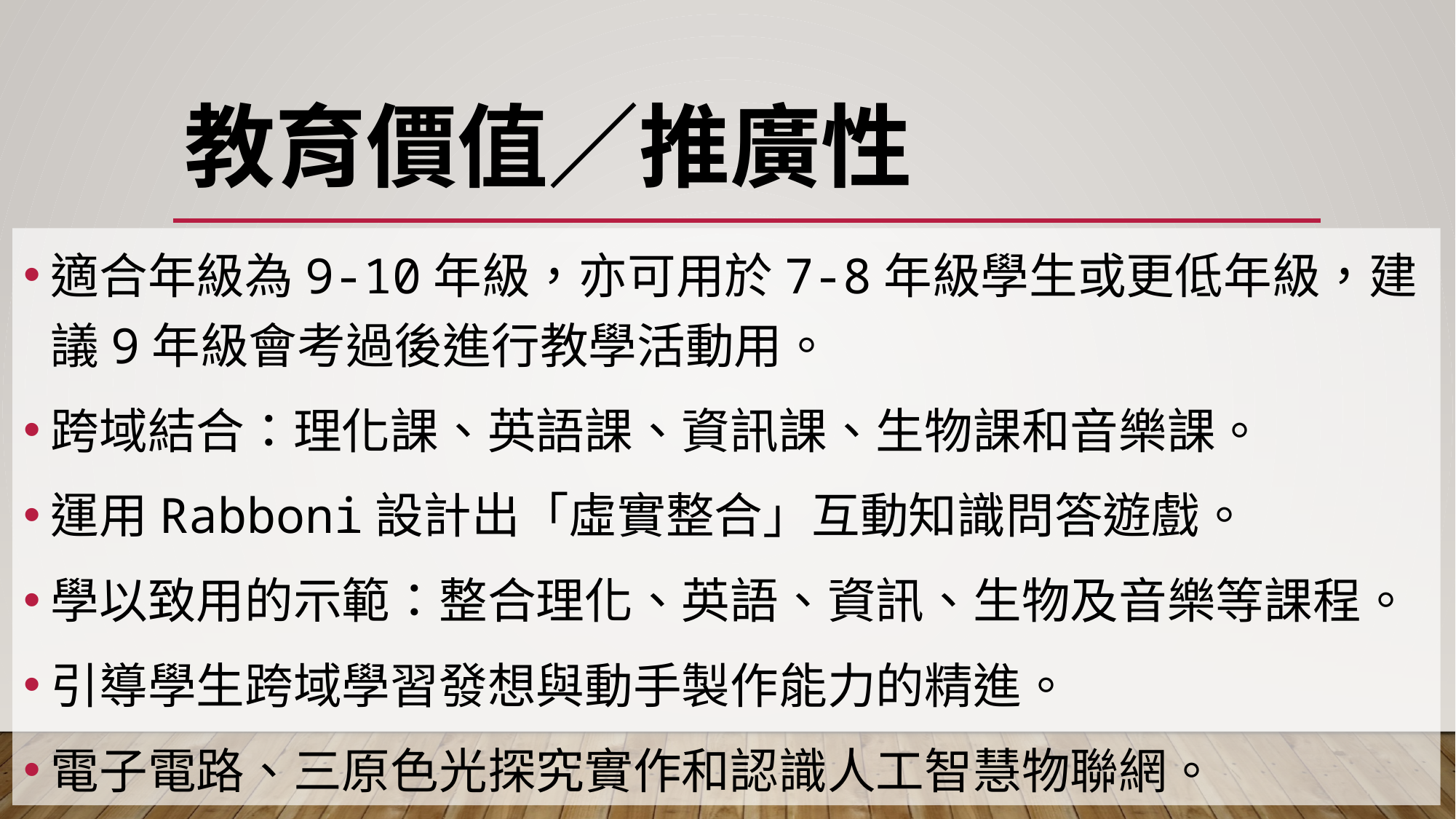

# 教育價值／推廣性
適合年級為9-10年級，亦可用於7-8年級學生或更低年級，建議9年級會考過後進行教學活動用。
跨域結合：理化課、英語課、資訊課、生物課和音樂課。
運用Rabboni設計出「虛實整合」互動知識問答遊戲。
學以致用的示範：整合理化、英語、資訊、生物及音樂等課程。
引導學生跨域學習發想與動手製作能力的精進。
電子電路、三原色光探究實作和認識人工智慧物聯網。